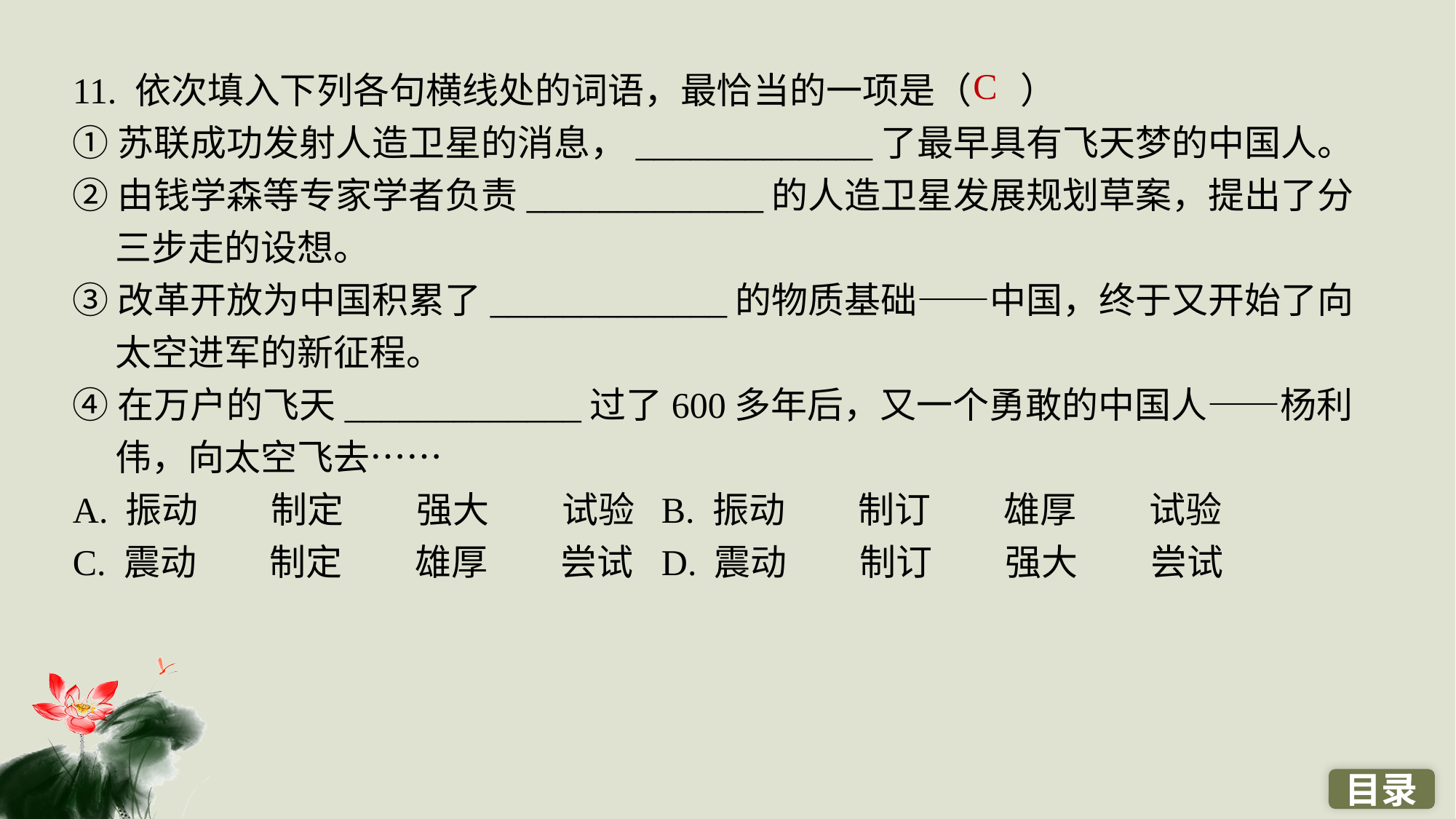

11. 依次填入下列各句横线处的词语，最恰当的一项是（      ）
①苏联成功发射人造卫星的消息，_____________了最早具有飞天梦的中国人。
②由钱学森等专家学者负责_____________的人造卫星发展规划草案，提出了分三步走的设想。
③改革开放为中国积累了_____________的物质基础——中国，终于又开始了向太空进军的新征程。
④在万户的飞天_____________过了600多年后，又一个勇敢的中国人——杨利伟，向太空飞去……
A. 振动　　制定　　强大　　试验 	B. 振动　　制订　　雄厚　　试验
C. 震动　　制定　　雄厚　　尝试 	D. 震动　　制订　　强大　　尝试
C